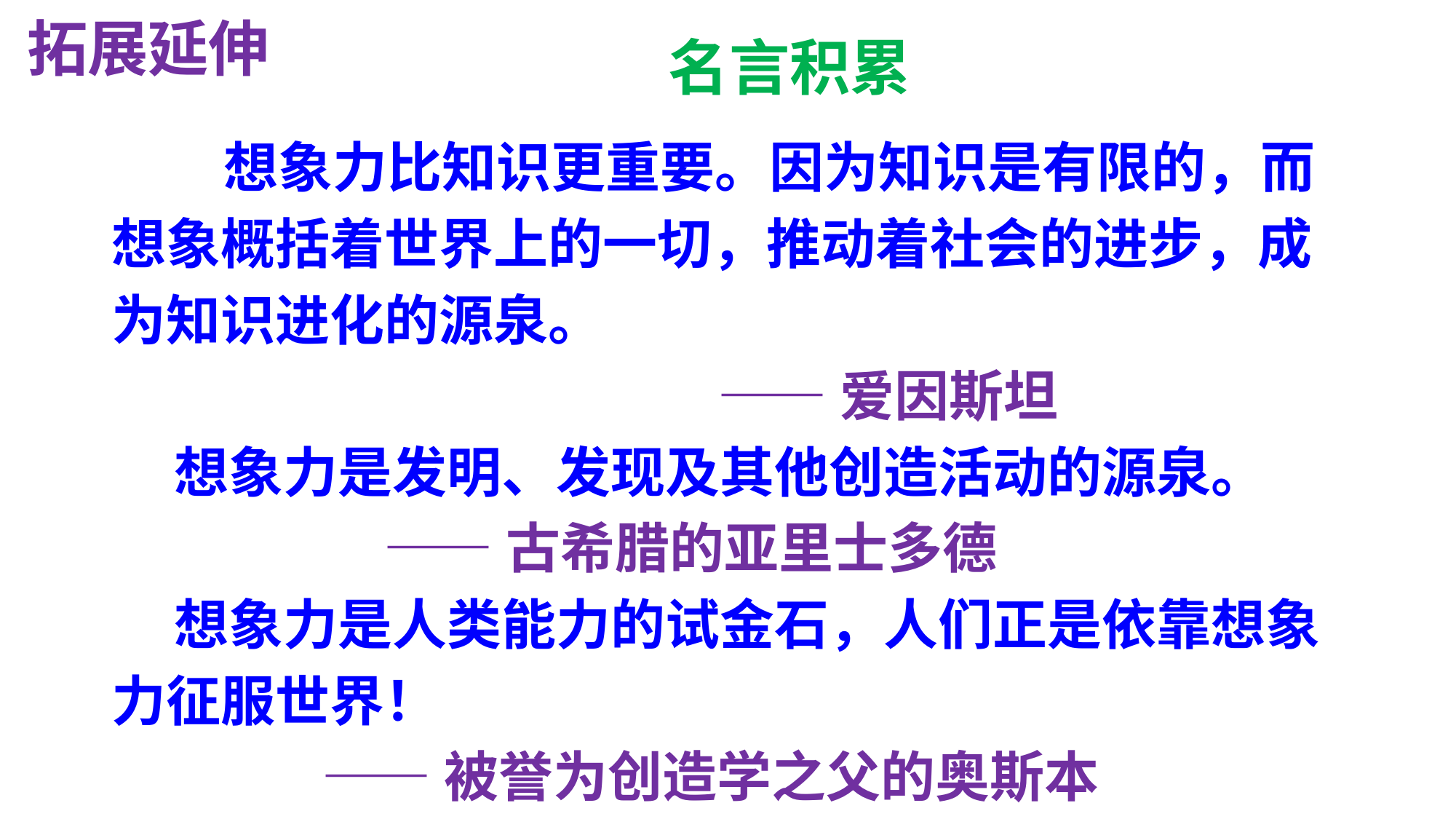

拓展延伸
名言积累
        想象力比知识更重要。因为知识是有限的，而想象概括着世界上的一切，推动着社会的进步，成为知识进化的源泉。
                                                 ——爱因斯坦
    想象力是发明、发现及其他创造活动的源泉。
                      ——古希腊的亚里士多德
    想象力是人类能力的试金石，人们正是依靠想象力征服世界！
                 ——被誉为创造学之父的奥斯本